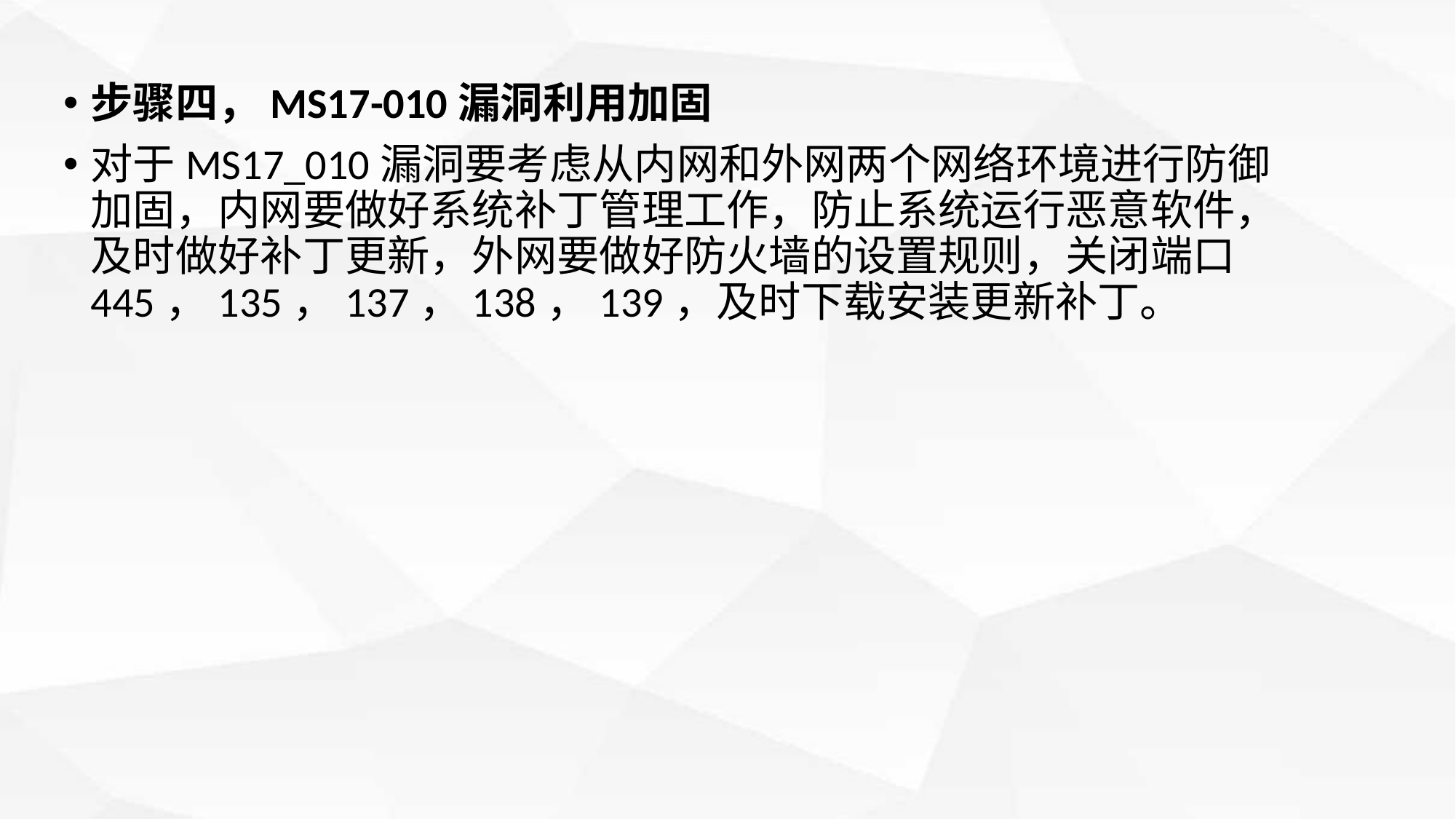

步骤四，MS17-010漏洞利用加固
对于MS17_010漏洞要考虑从内网和外网两个网络环境进行防御加固，内网要做好系统补丁管理工作，防止系统运行恶意软件，及时做好补丁更新，外网要做好防火墙的设置规则，关闭端口445，135，137，138，139，及时下载安装更新补丁。